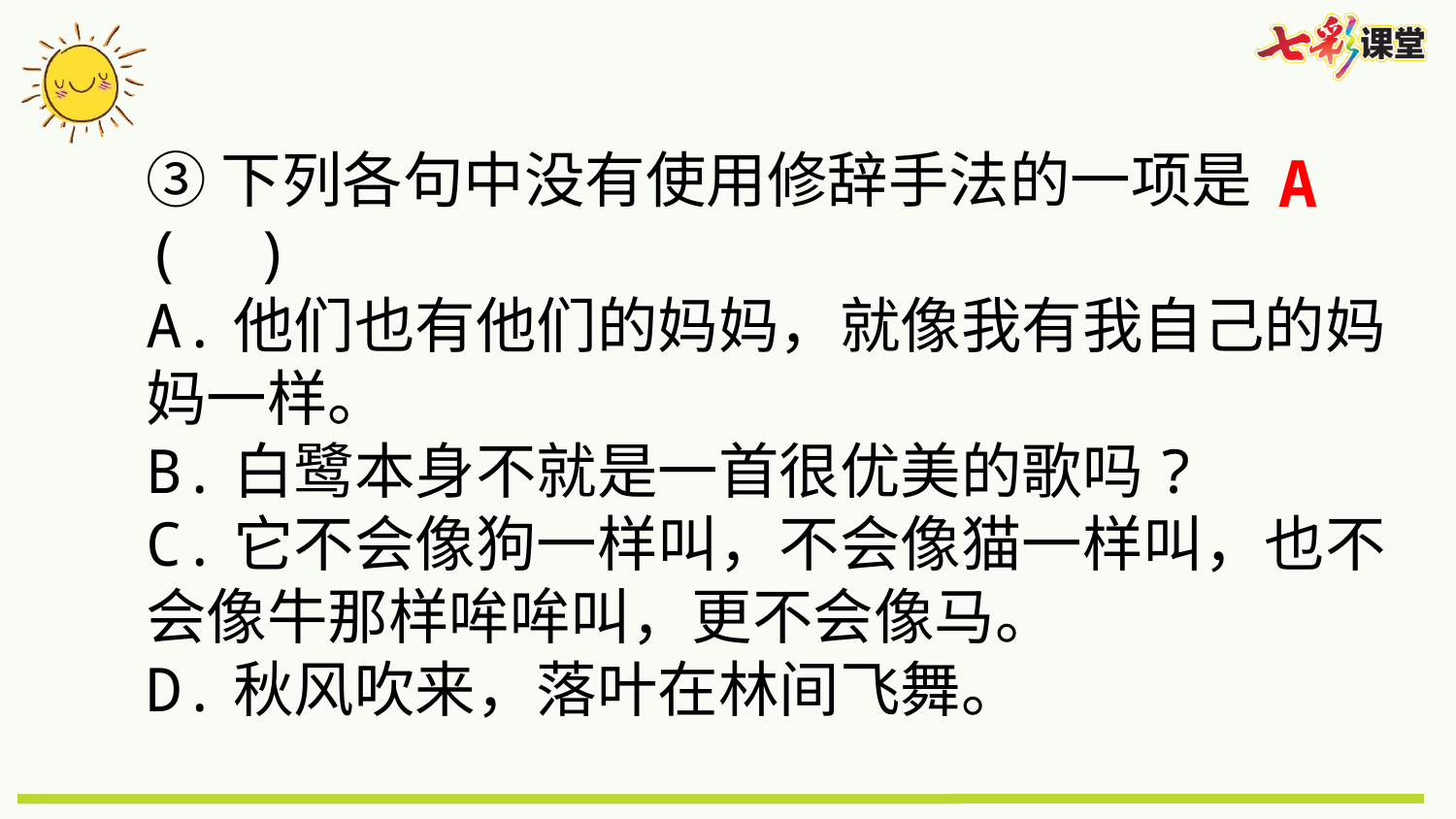

③下列各句中没有使用修辞手法的一项是(  )
A.他们也有他们的妈妈，就像我有我自己的妈妈一样。
B.白鹭本身不就是一首很优美的歌吗?
C.它不会像狗一样叫，不会像猫一样叫，也不会像牛那样哞哞叫，更不会像马。
D.秋风吹来，落叶在林间飞舞。
A